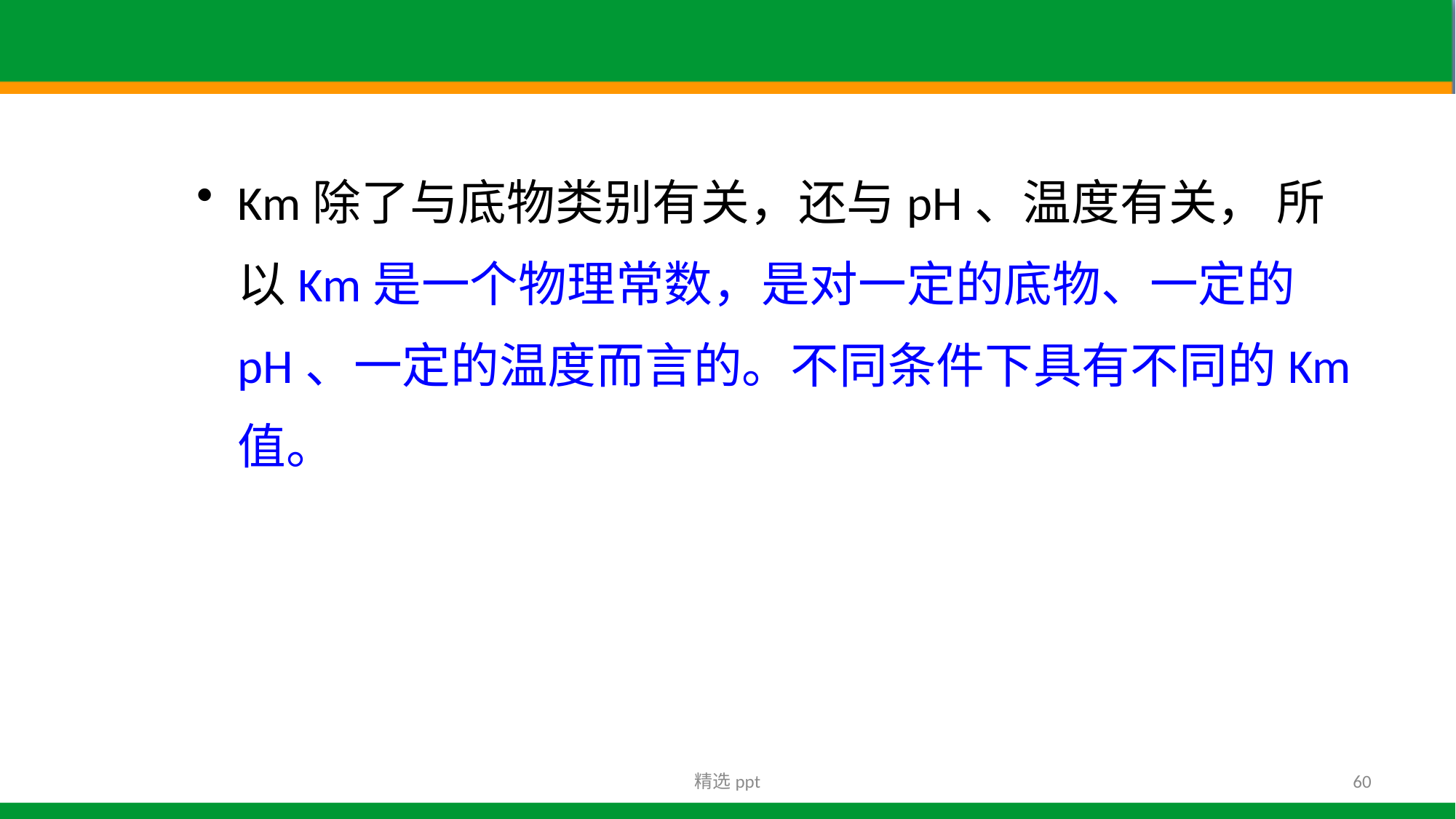

Km除了与底物类别有关，还与pH、温度有关， 所以Km是一个物理常数，是对一定的底物、一定的pH、一定的温度而言的。不同条件下具有不同的Km值。

精选ppt
60